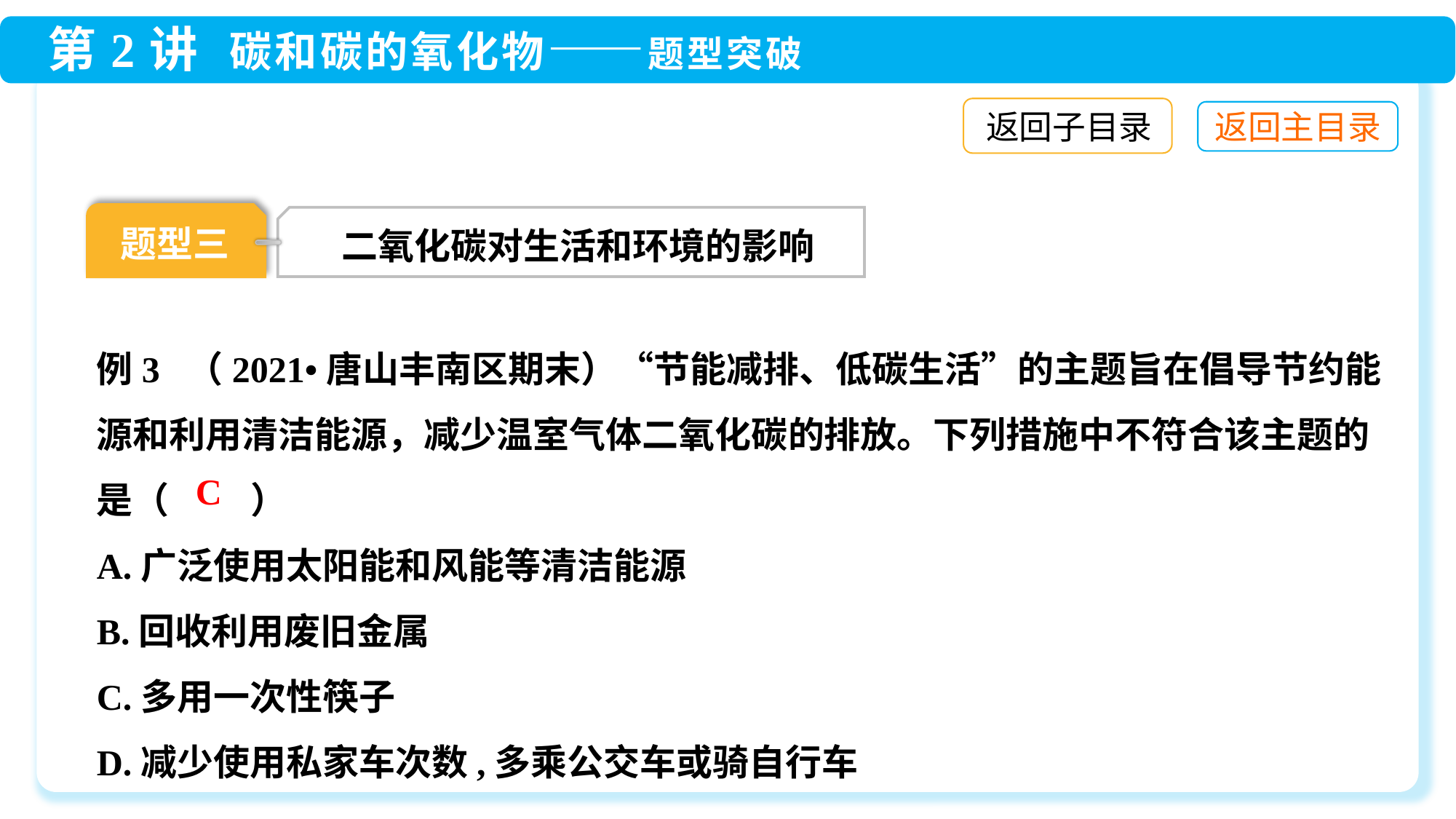

返回子目录
题型三
二氧化碳对生活和环境的影响

例3  （2021•唐山丰南区期末）“节能减排、低碳生活”的主题旨在倡导节约能源和利用清洁能源，减少温室气体二氧化碳的排放。下列措施中不符合该主题的是（ 　　）
A.广泛使用太阳能和风能等清洁能源
B.回收利用废旧金属
C.多用一次性筷子
D.减少使用私家车次数,多乘公交车或骑自行车
C